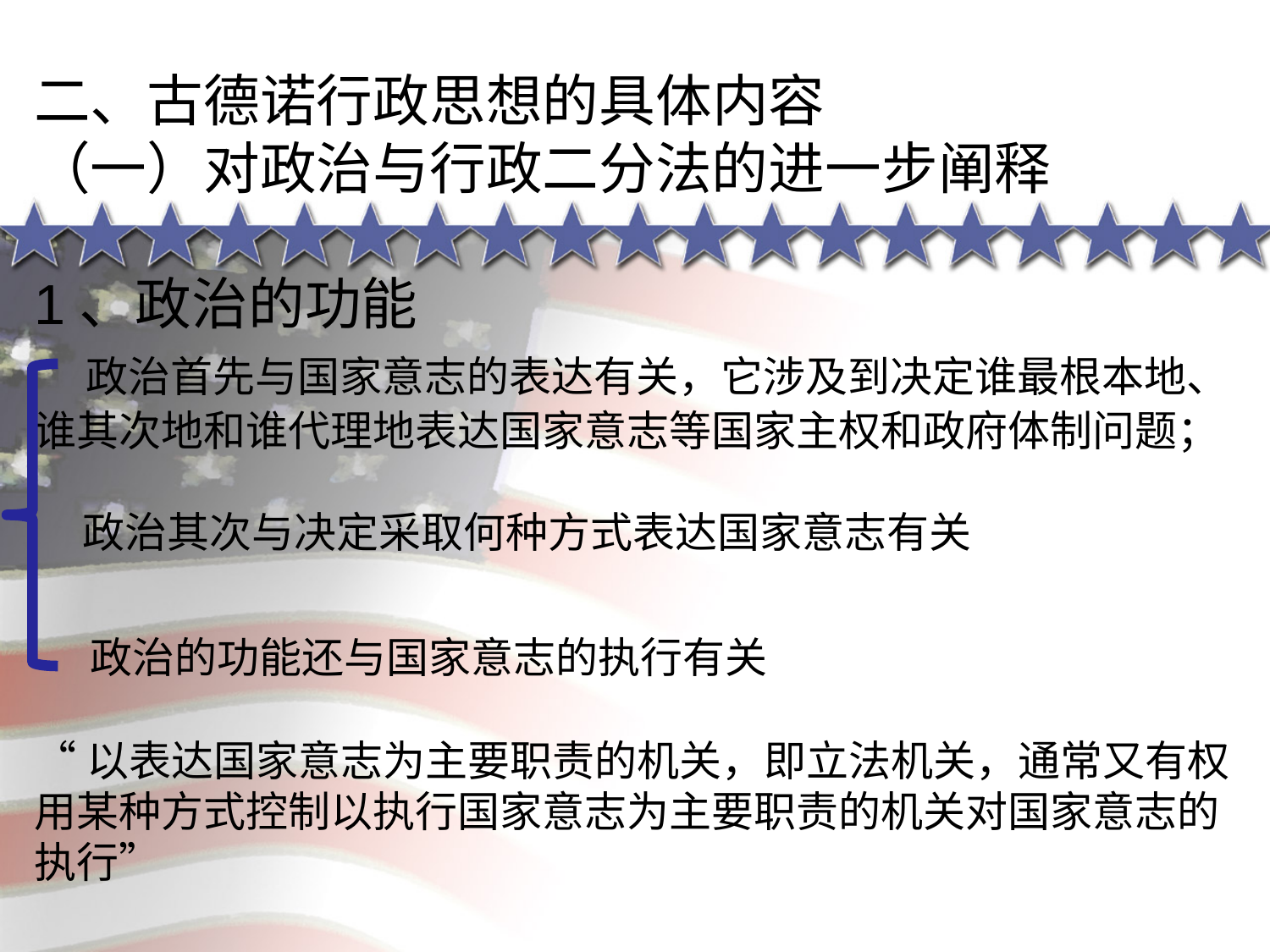

二、古德诺行政思想的具体内容
（一）对政治与行政二分法的进一步阐释

1、政治的功能
   政治首先与国家意志的表达有关，它涉及到决定谁最根本地、谁其次地和谁代理地表达国家意志等国家主权和政府体制问题；

    政治其次与决定采取何种方式表达国家意志有关

    政治的功能还与国家意志的执行有关

“以表达国家意志为主要职责的机关，即立法机关，通常又有权用某种方式控制以执行国家意志为主要职责的机关对国家意志的执行”